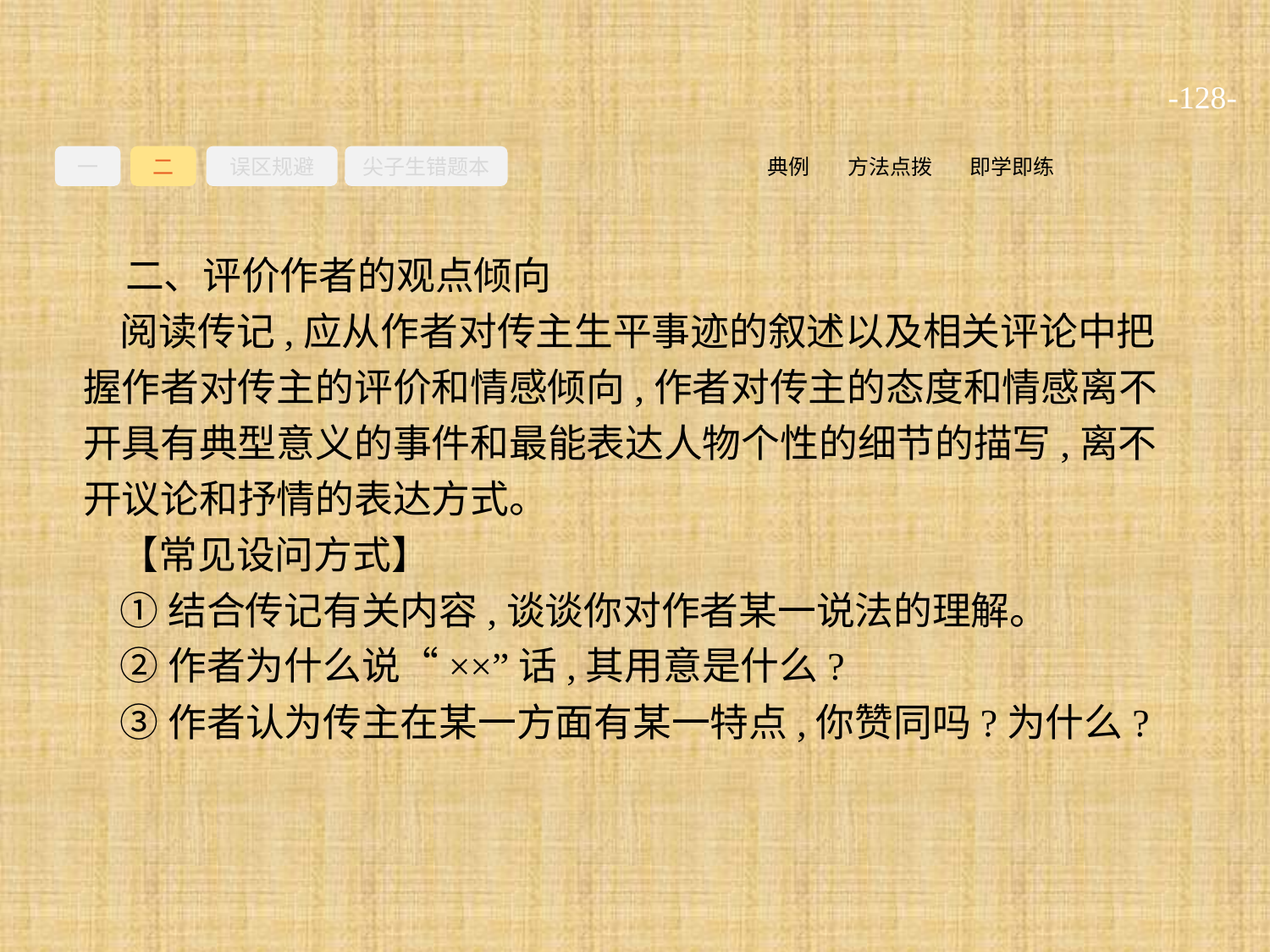

-128-
一
二
误区规避
尖子生错题本
即学即练
方法点拨
典例
二、评价作者的观点倾向
阅读传记,应从作者对传主生平事迹的叙述以及相关评论中把握作者对传主的评价和情感倾向,作者对传主的态度和情感离不开具有典型意义的事件和最能表达人物个性的细节的描写,离不开议论和抒情的表达方式。
【常见设问方式】
①结合传记有关内容,谈谈你对作者某一说法的理解。
②作者为什么说“××”话,其用意是什么?
③作者认为传主在某一方面有某一特点,你赞同吗?为什么?